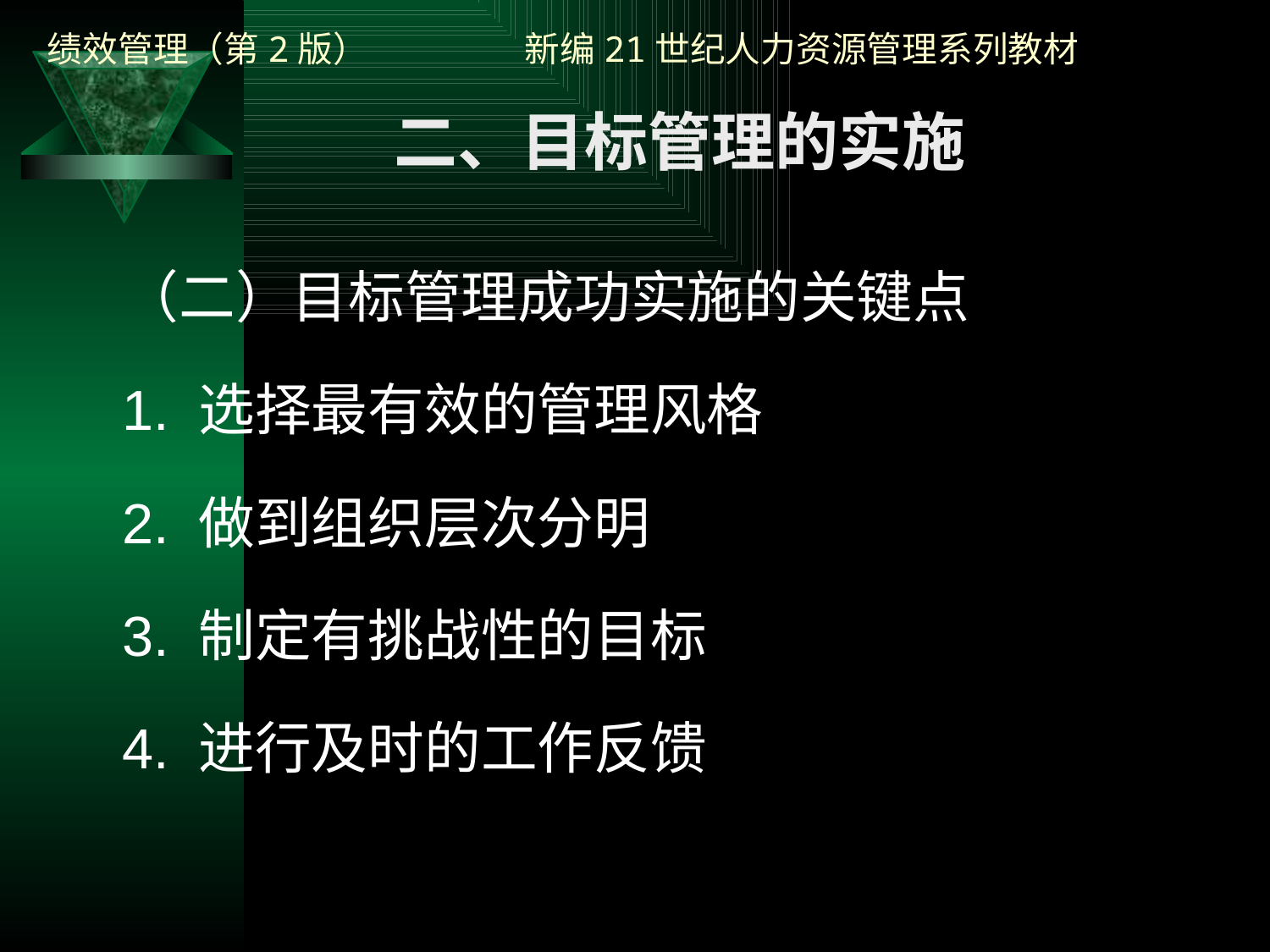

二、目标管理的实施
（二）目标管理成功实施的关键点
1. 选择最有效的管理风格
2. 做到组织层次分明
3. 制定有挑战性的目标
4. 进行及时的工作反馈